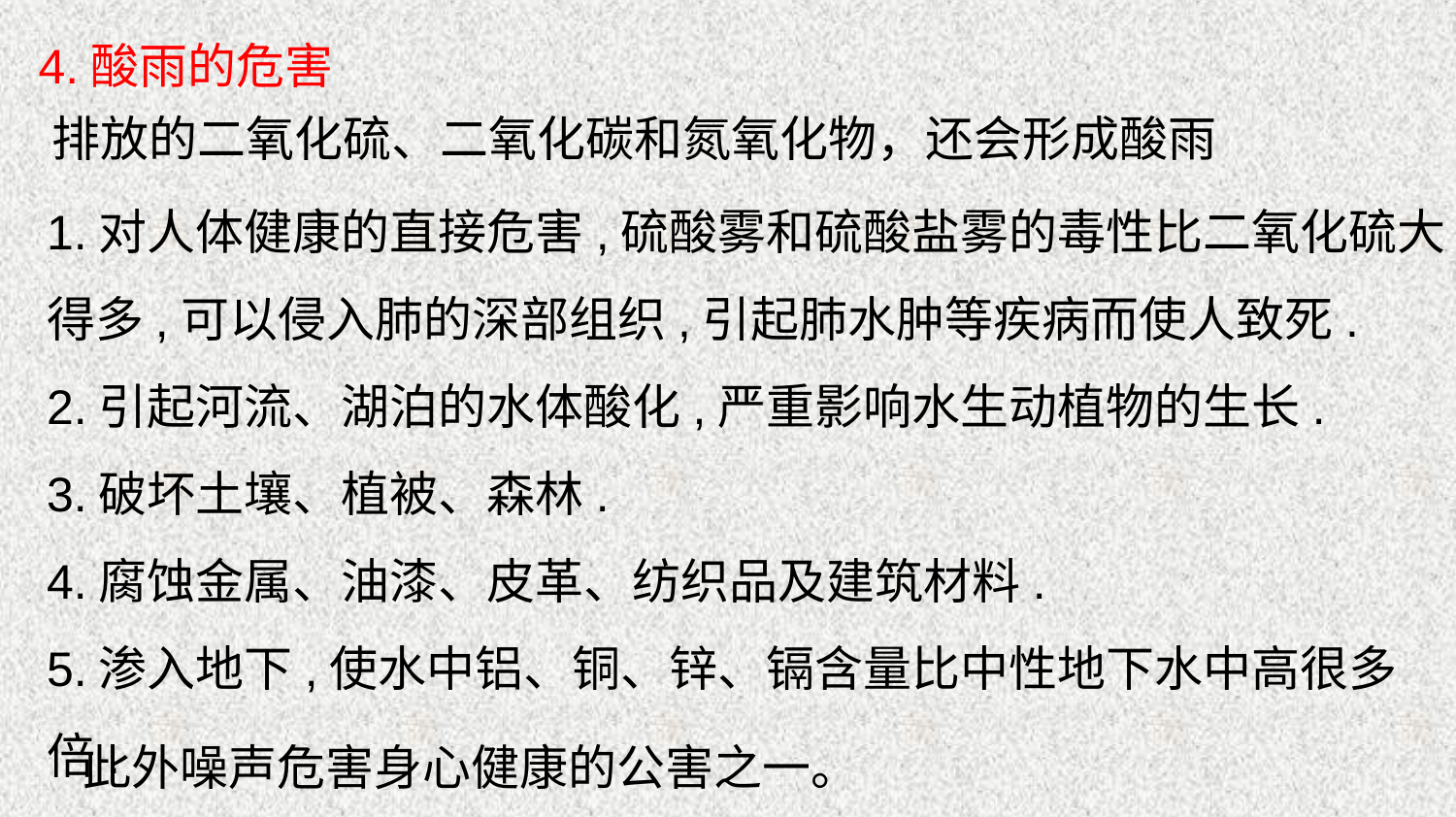

4.酸雨的危害
排放的二氧化硫、二氧化碳和氮氧化物，还会形成酸雨
1.对人体健康的直接危害,硫酸雾和硫酸盐雾的毒性比二氧化硫大得多,可以侵入肺的深部组织,引起肺水肿等疾病而使人致死.
2.引起河流、湖泊的水体酸化,严重影响水生动植物的生长.
3.破坏土壤、植被、森林.
4.腐蚀金属、油漆、皮革、纺织品及建筑材料.
5.渗入地下,使水中铝、铜、锌、镉含量比中性地下水中高很多倍.
此外噪声危害身心健康的公害之一。